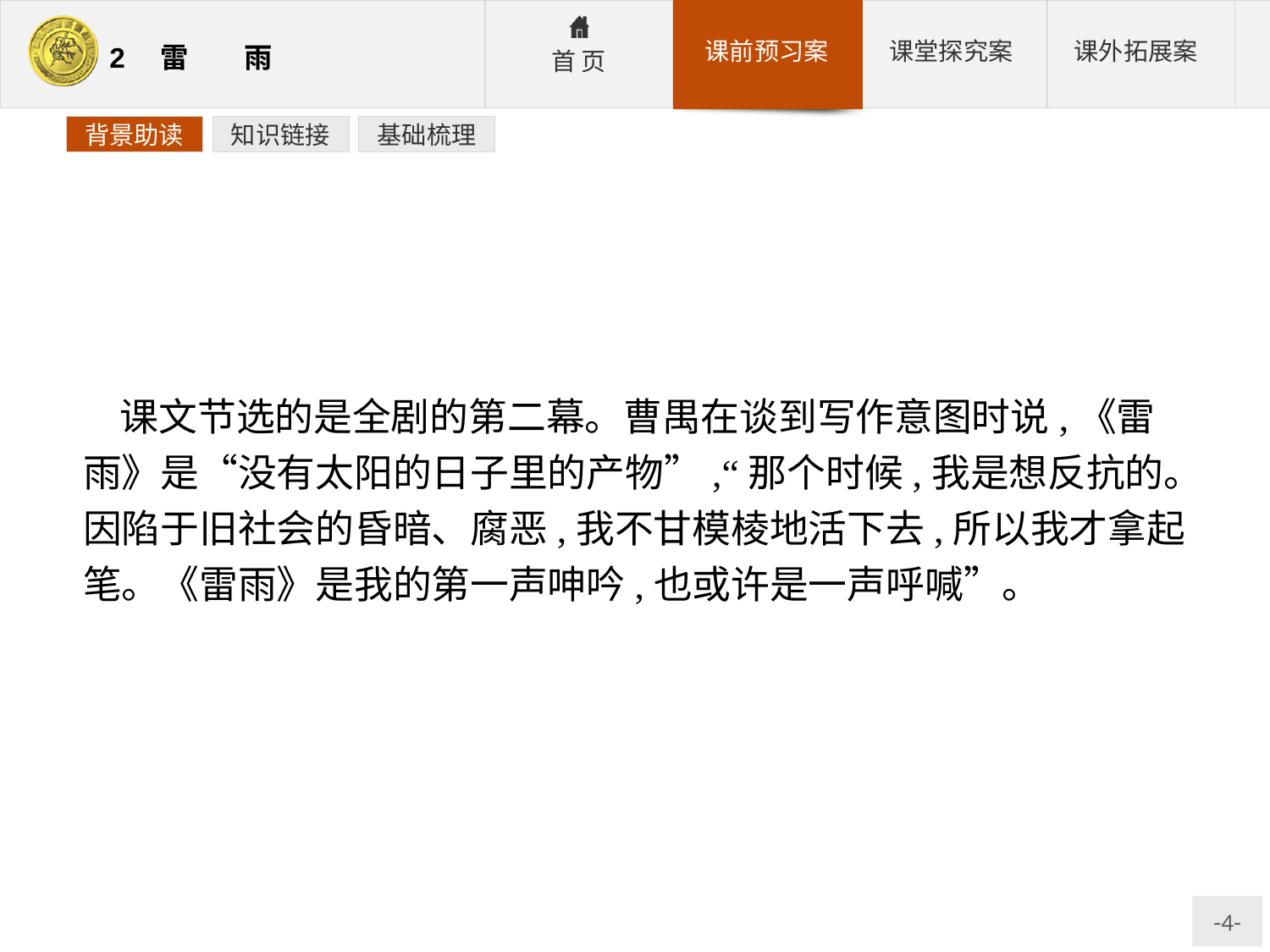

背景助读
知识链接
基础梳理
课文节选的是全剧的第二幕。曹禺在谈到写作意图时说,《雷雨》是“没有太阳的日子里的产物”,“那个时候,我是想反抗的。因陷于旧社会的昏暗、腐恶,我不甘模棱地活下去,所以我才拿起笔。《雷雨》是我的第一声呻吟,也或许是一声呼喊”。